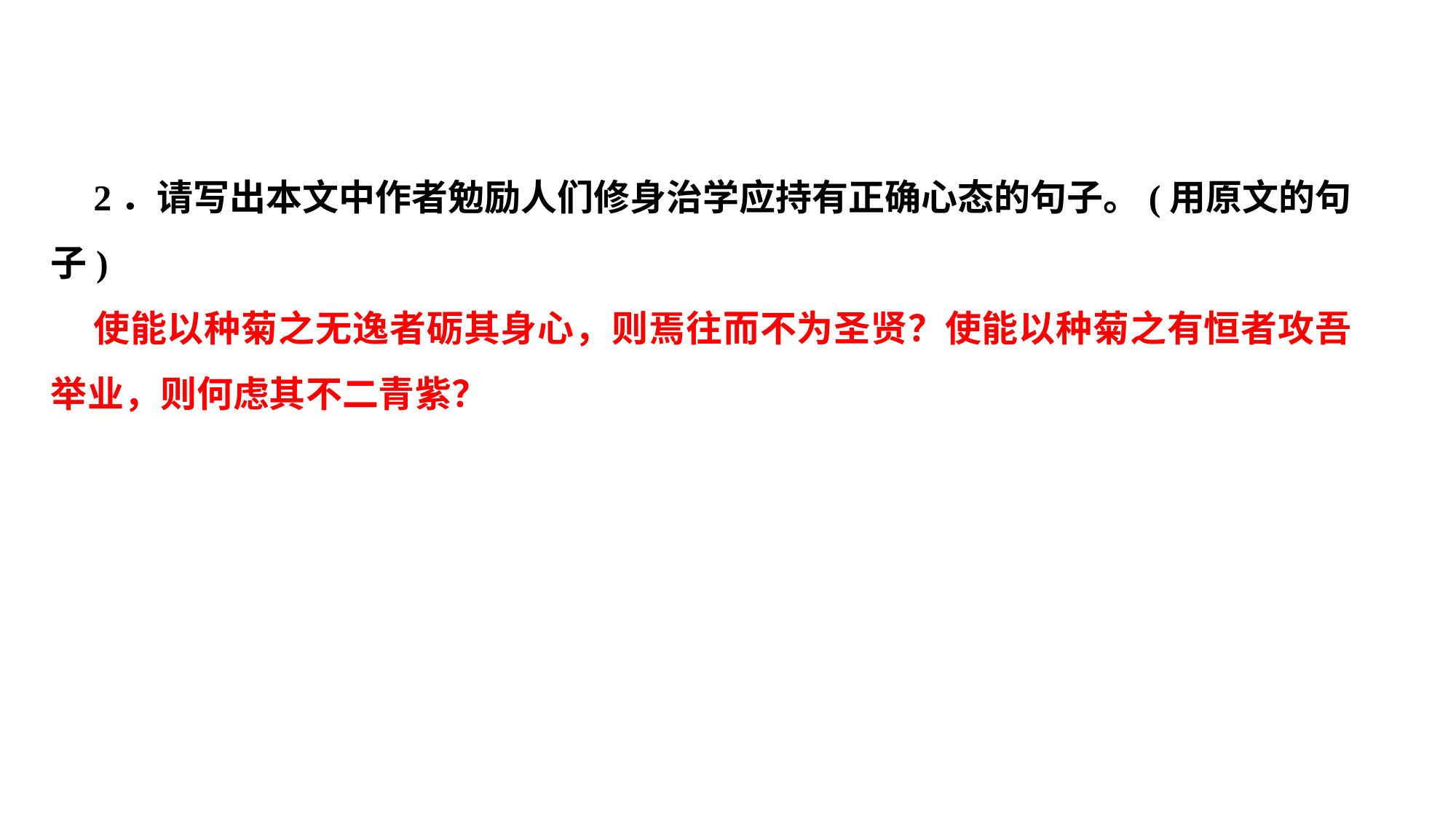

2．请写出本文中作者勉励人们修身治学应持有正确心态的句子。(用原文的句子)
使能以种菊之无逸者砺其身心，则焉往而不为圣贤？使能以种菊之有恒者攻吾举业，则何虑其不二青紫？